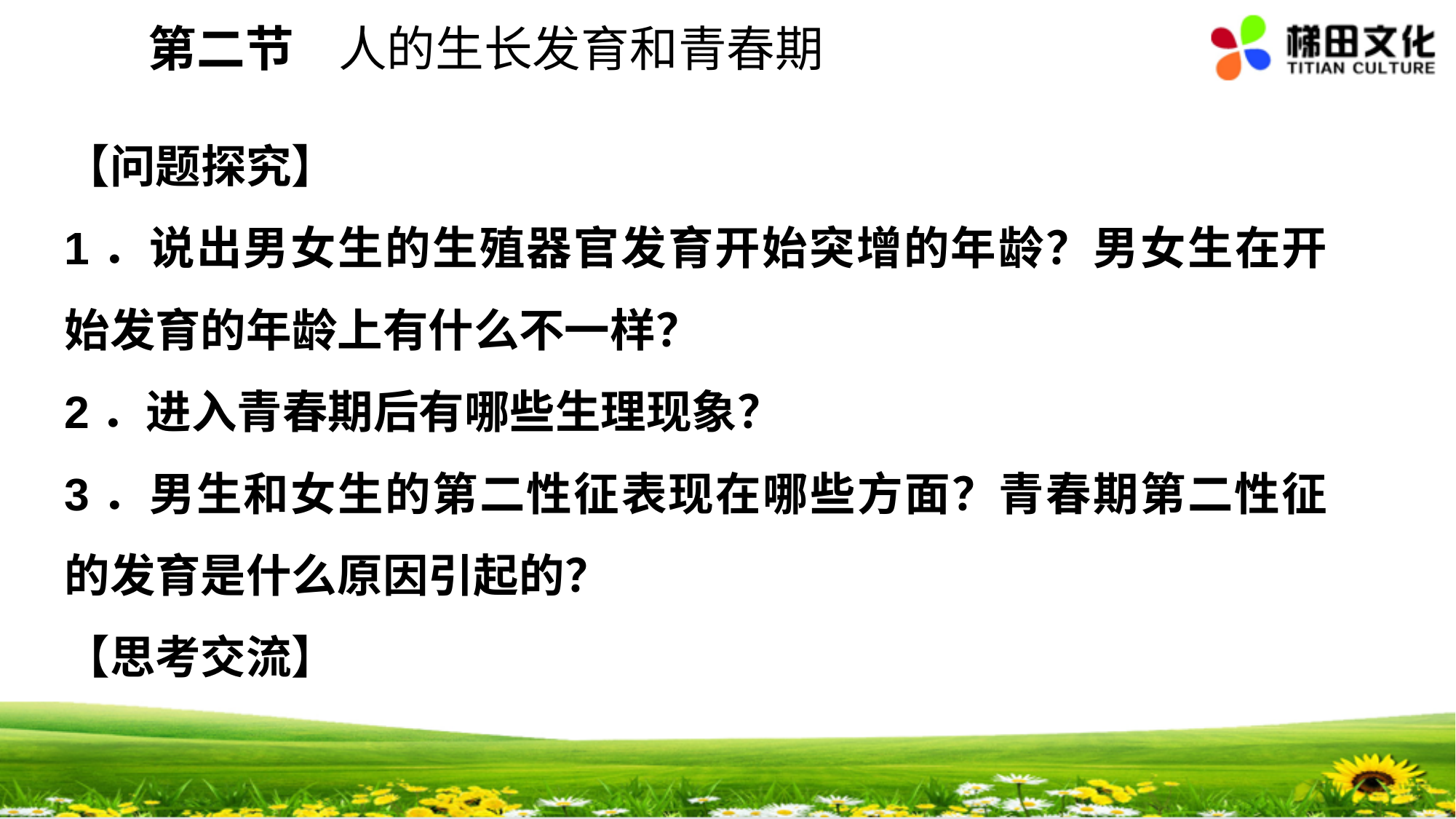

第二节    人的生长发育和青春期
【问题探究】
1．说出男女生的生殖器官发育开始突增的年龄？男女生在开始发育的年龄上有什么不一样？
2．进入青春期后有哪些生理现象？
3．男生和女生的第二性征表现在哪些方面？青春期第二性征的发育是什么原因引起的？
【思考交流】